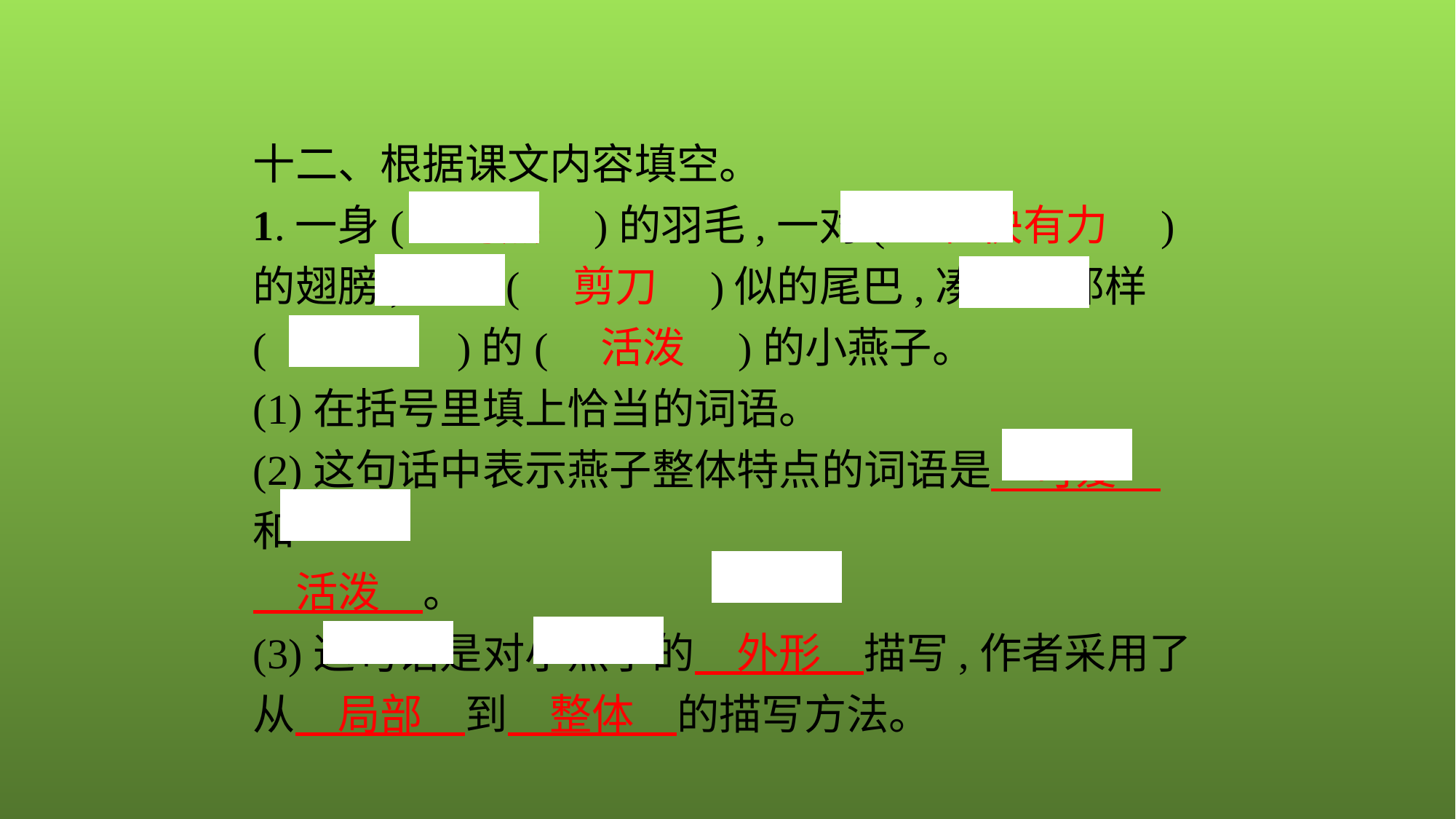

十二、根据课文内容填空。
1.一身(　乌黑　)的羽毛,一对(　轻快有力　)的翅膀,加上(　剪刀　)似的尾巴,凑成了那样(　可爱　)的(　活泼　)的小燕子。
(1)在括号里填上恰当的词语。
(2)这句话中表示燕子整体特点的词语是　可爱　和
　活泼　。
(3)这句话是对小燕子的　外形　描写,作者采用了从　局部　到　整体　的描写方法。